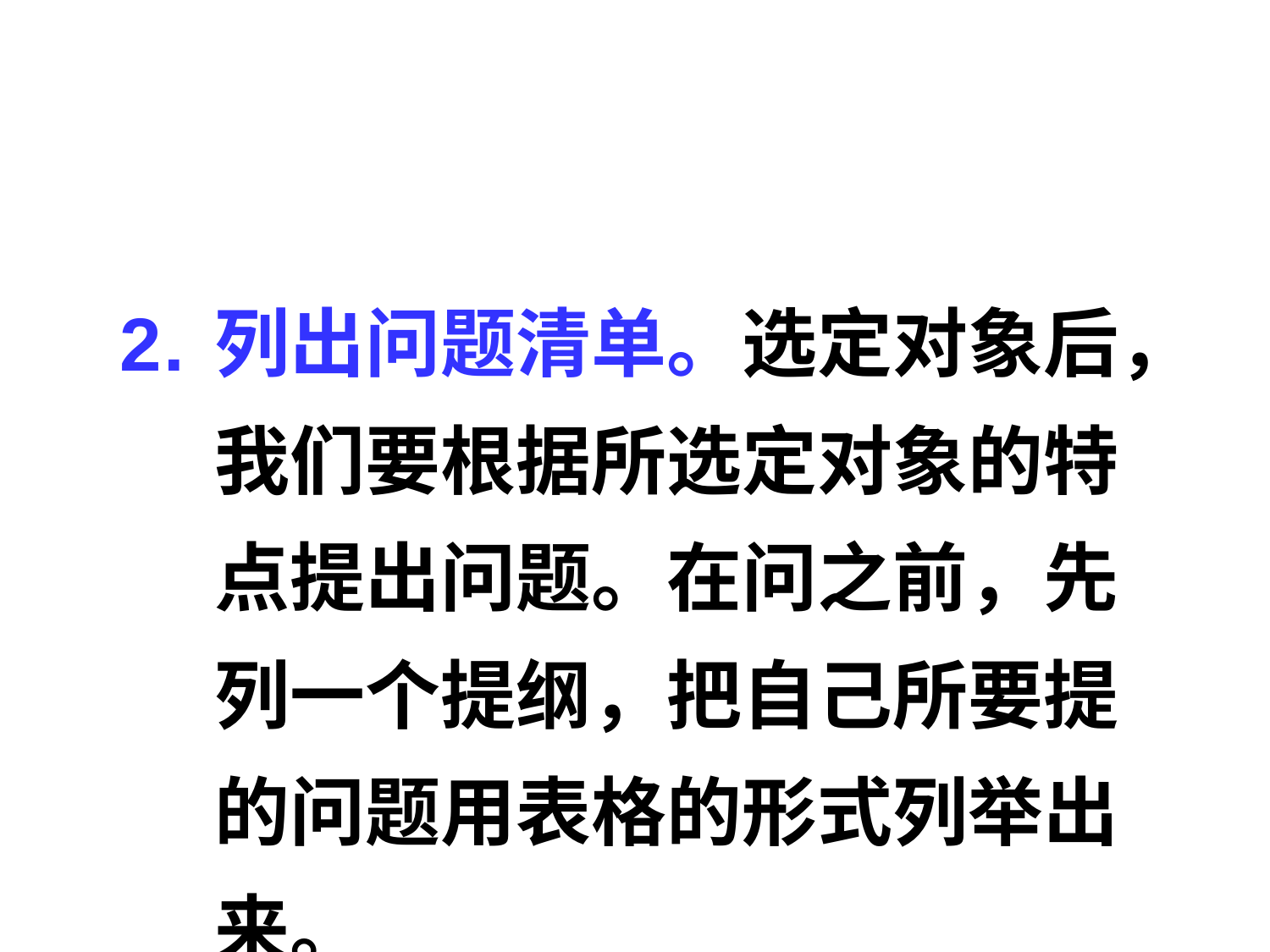

列出问题清单。选定对象后，我们要根据所选定对象的特点提出问题。在问之前，先列一个提纲，把自己所要提的问题用表格的形式列举出来。